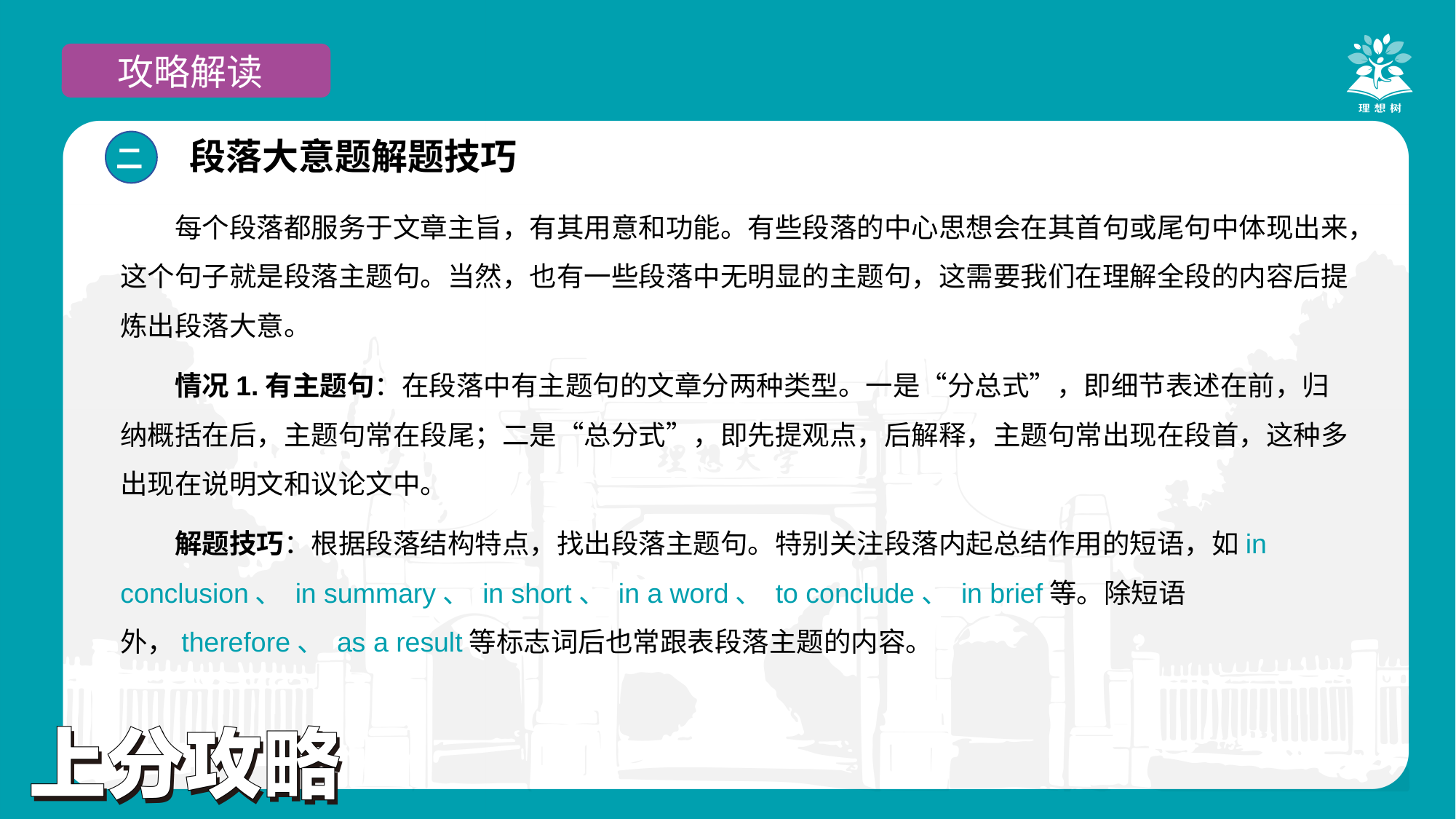

攻略解读
段落大意题解题技巧

二
每个段落都服务于文章主旨，有其用意和功能。有些段落的中心思想会在其首句或尾句中体现出来，这个句子就是段落主题句。当然，也有一些段落中无明显的主题句，这需要我们在理解全段的内容后提炼出段落大意。
情况1.有主题句：在段落中有主题句的文章分两种类型。一是“分总式”，即细节表述在前，归纳概括在后，主题句常在段尾；二是“总分式”，即先提观点，后解释，主题句常出现在段首，这种多出现在说明文和议论文中。
解题技巧：根据段落结构特点，找出段落主题句。特别关注段落内起总结作用的短语，如in conclusion、 in summary、 in short、 in a word、 to conclude、 in brief等。除短语外，therefore、 as a result等标志词后也常跟表段落主题的内容。